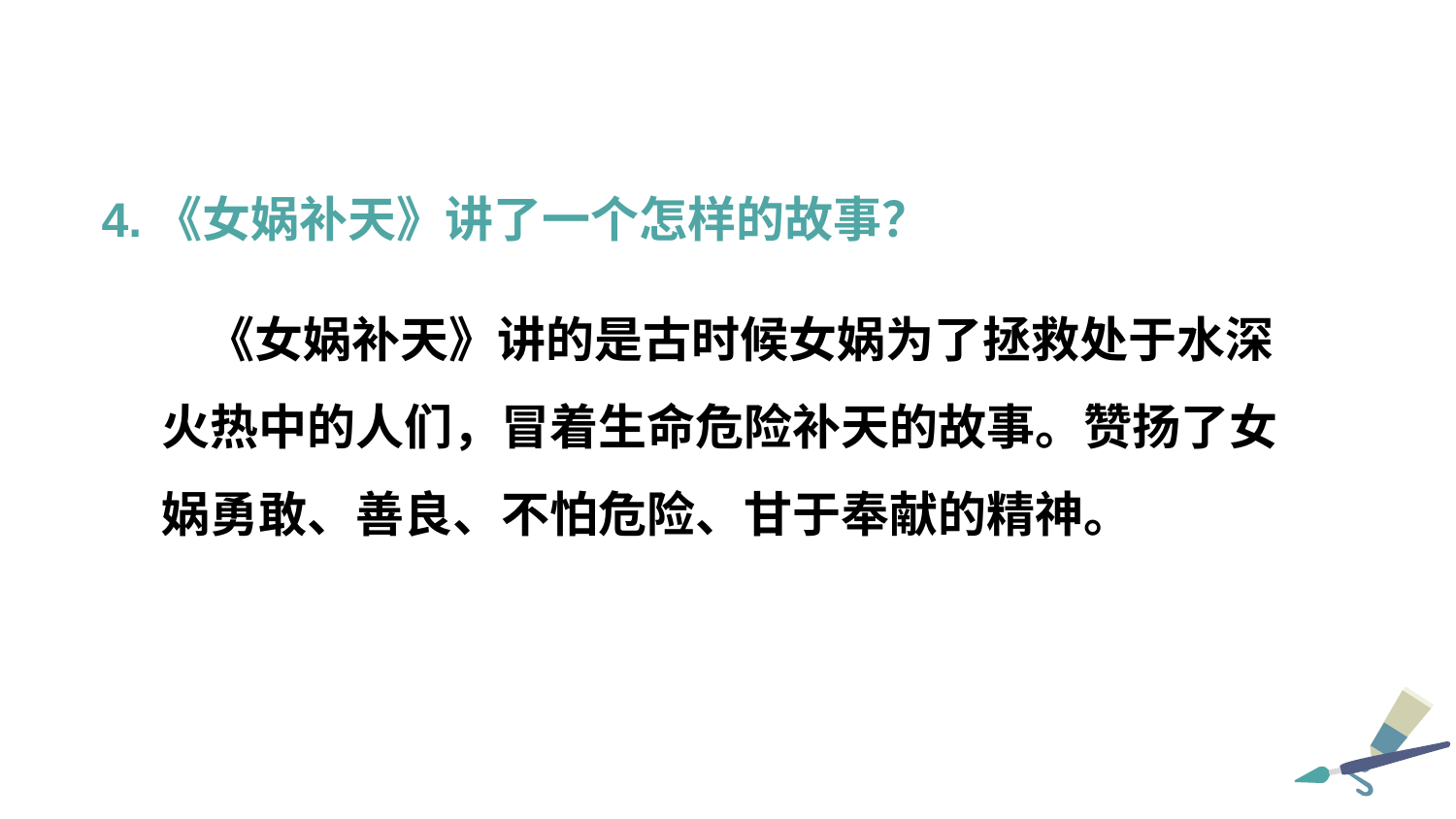

4.《女娲补天》讲了一个怎样的故事？
   《女娲补天》讲的是古时候女娲为了拯救处于水深火热中的人们，冒着生命危险补天的故事。赞扬了女娲勇敢、善良、不怕危险、甘于奉献的精神。